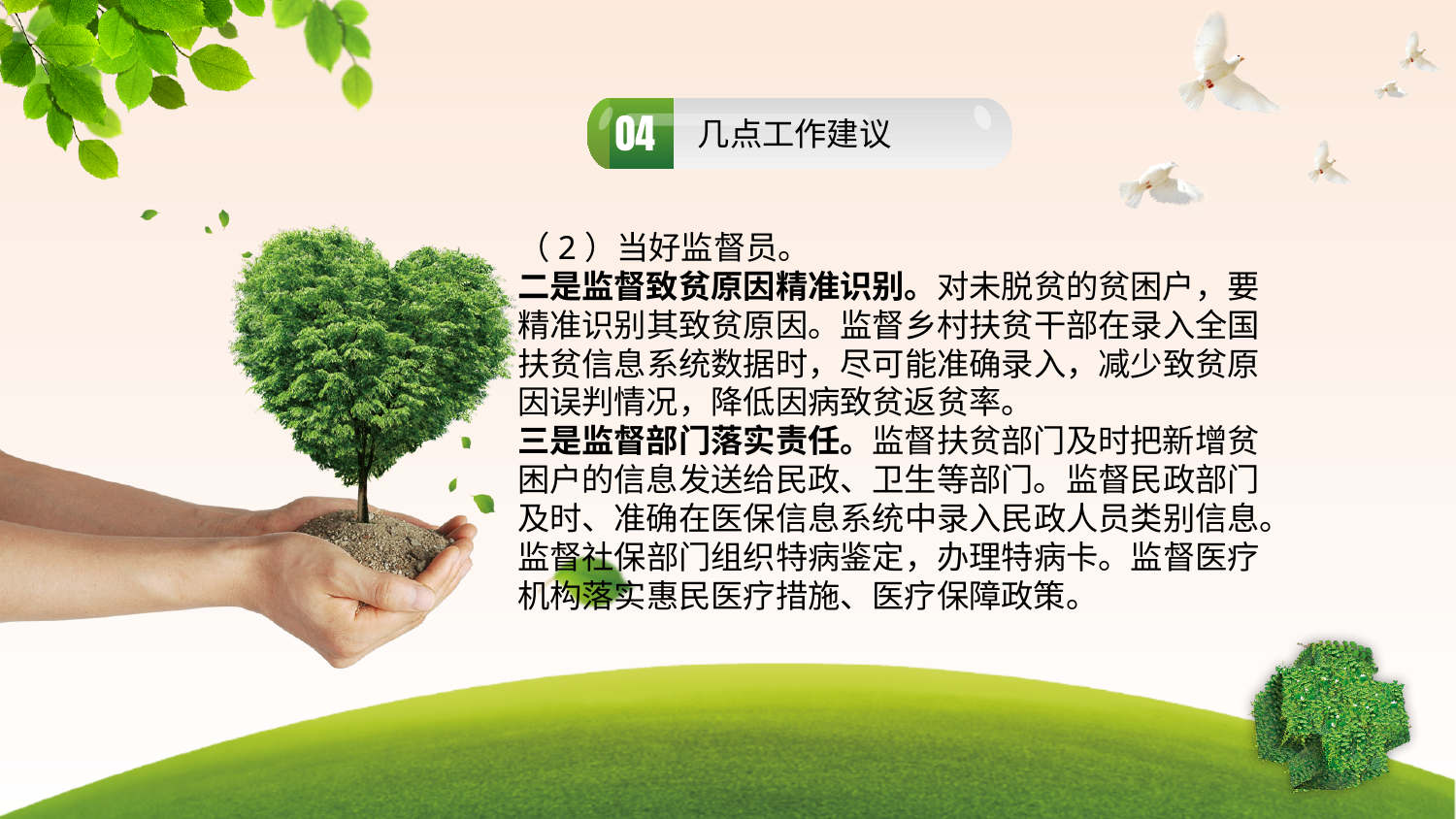

04
几点工作建议
（2）当好监督员。
二是监督致贫原因精准识别。对未脱贫的贫困户，要精准识别其致贫原因。监督乡村扶贫干部在录入全国扶贫信息系统数据时，尽可能准确录入，减少致贫原因误判情况，降低因病致贫返贫率。
三是监督部门落实责任。监督扶贫部门及时把新增贫困户的信息发送给民政、卫生等部门。监督民政部门及时、准确在医保信息系统中录入民政人员类别信息。监督社保部门组织特病鉴定，办理特病卡。监督医疗机构落实惠民医疗措施、医疗保障政策。